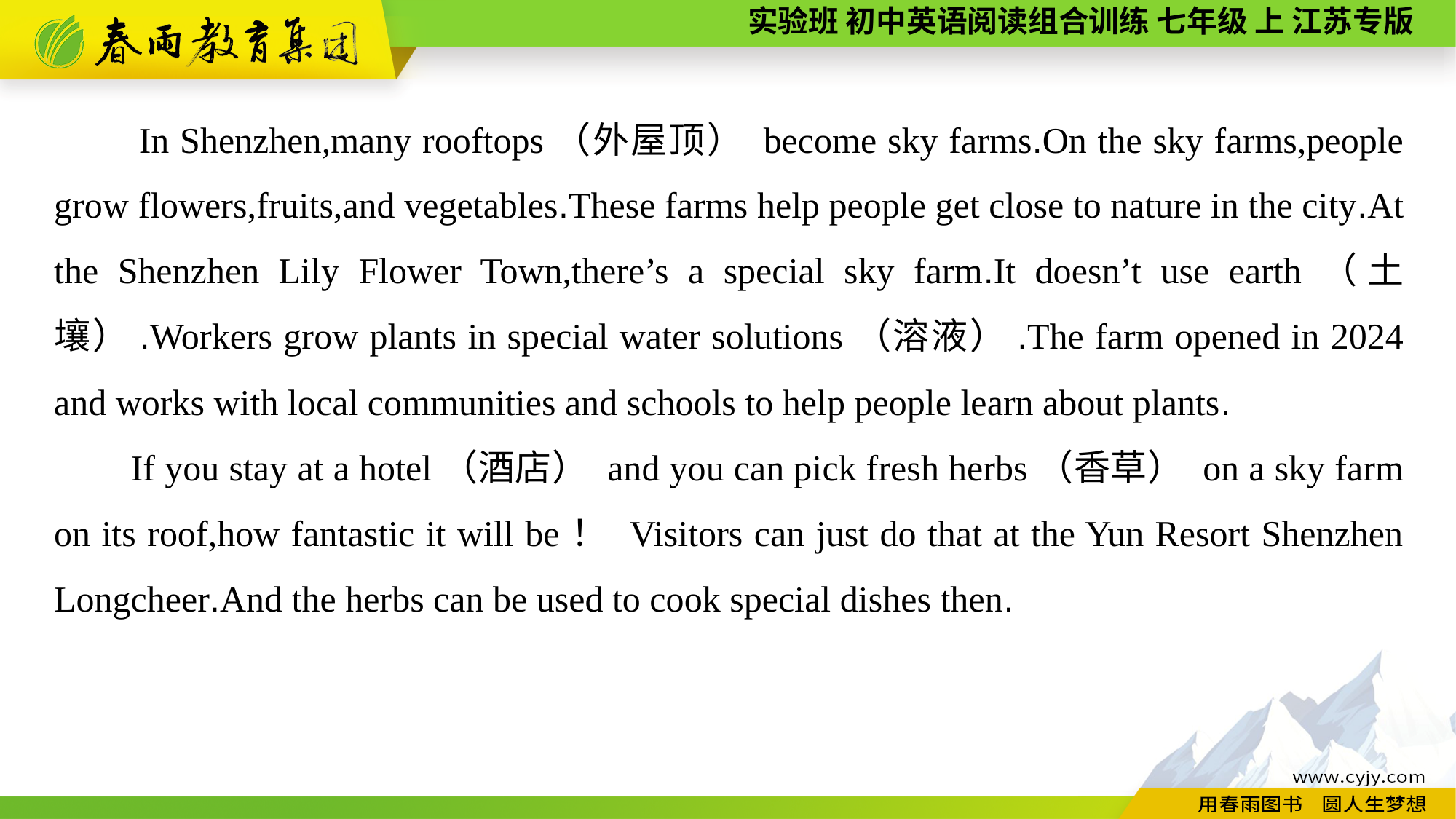

In Shenzhen,many rooftops（外屋顶） become sky farms.On the sky farms,people grow flowers,fruits,and vegetables.These farms help people get close to nature in the city.At the Shenzhen Lily Flower Town,there’s a special sky farm.It doesn’t use earth（土壤）.Workers grow plants in special water solutions（溶液）.The farm opened in 2024 and works with local communities and schools to help people learn about plants.
        If you stay at a hotel（酒店） and you can pick fresh herbs（香草） on a sky farm on its roof,how fantastic it will be！ Visitors can just do that at the Yun Resort Shenzhen Longcheer.And the herbs can be used to cook special dishes then.